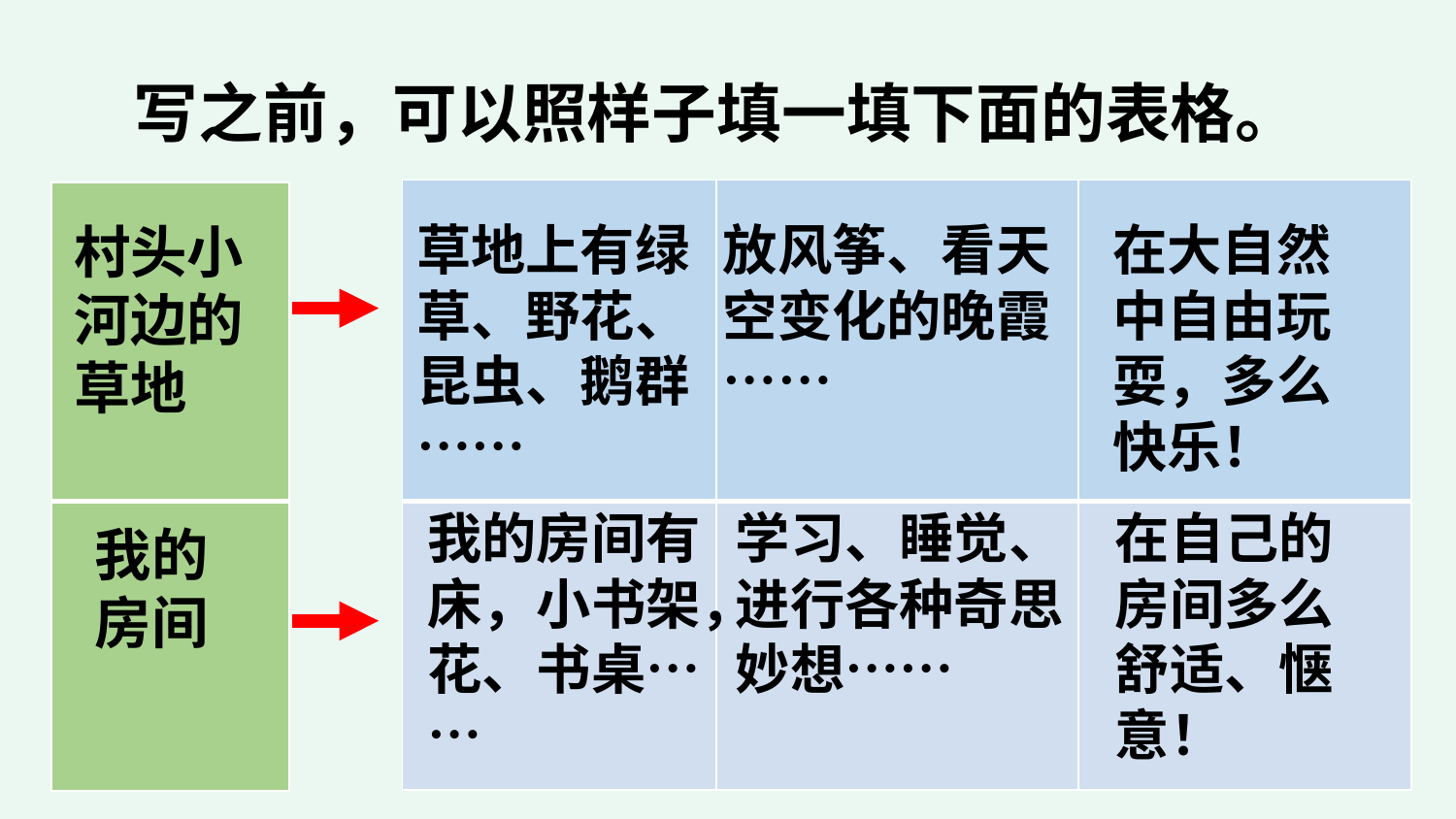

写之前，可以照样子填一填下面的表格。
|  |  |  |
| --- | --- | --- |
|  |  |  |
|  |
| --- |
|  |
村头小河边的草地
草地上有绿草、野花、昆虫、鹅群……
放风筝、看天空变化的晚霞……
在大自然中自由玩耍，多么快乐！
我的房间有床，小书架，花、书桌……
学习、睡觉、进行各种奇思妙想……
在自己的房间多么舒适、惬意！
我的房间